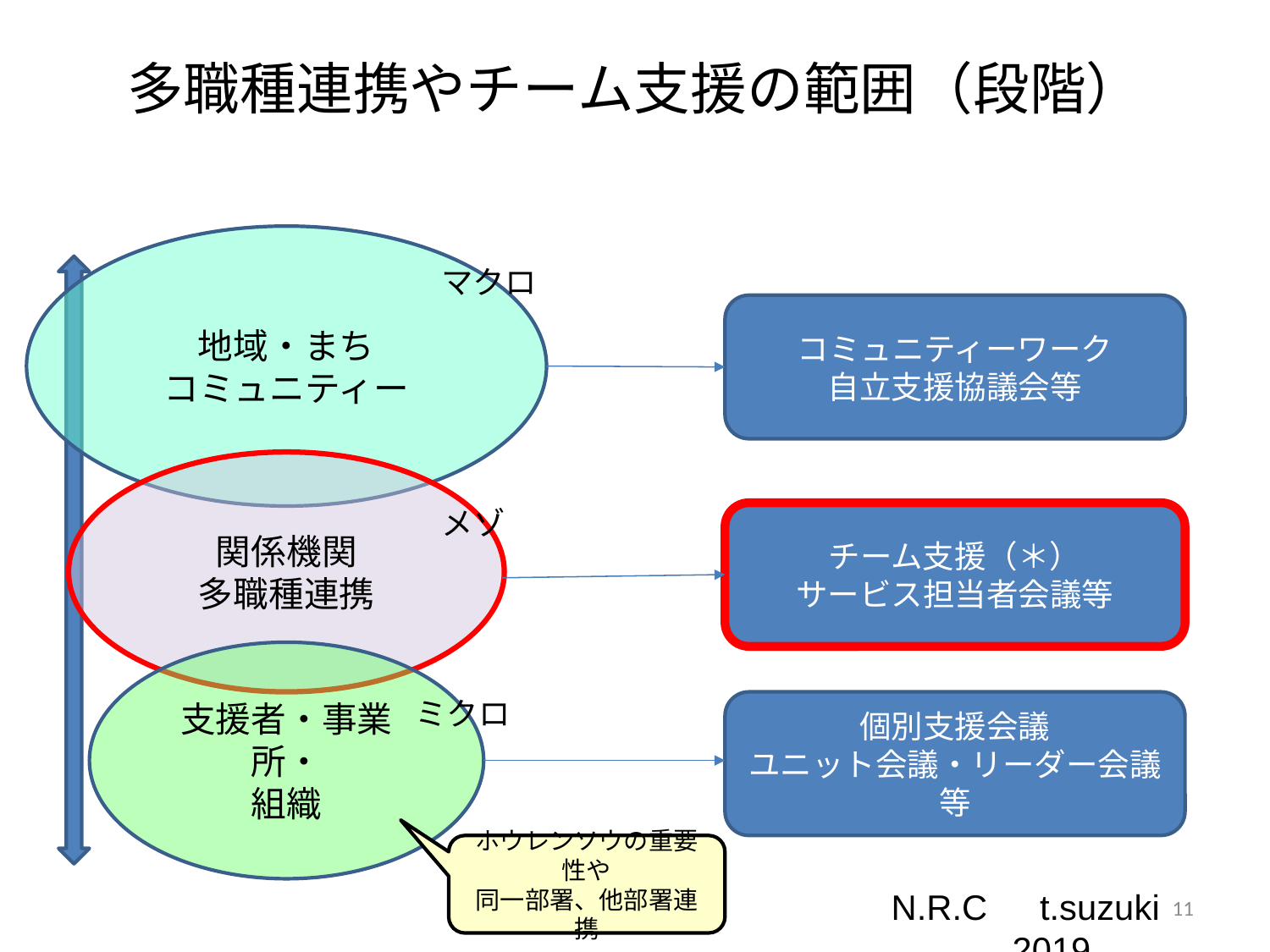

# 多職種連携やチーム支援の範囲（段階）
地域・まち
コミュニティー

マクロ
コミュニティーワーク
自立支援協議会等
関係機関
多職種連携
メゾ
チーム支援（＊）
サービス担当者会議等
支援者・事業所・
組織
ミクロ
個別支援会議
ユニット会議・リーダー会議等
ホウレンソウの重要性や
同一部署、他部署連携
11
N.R.C　t.suzuki　2019